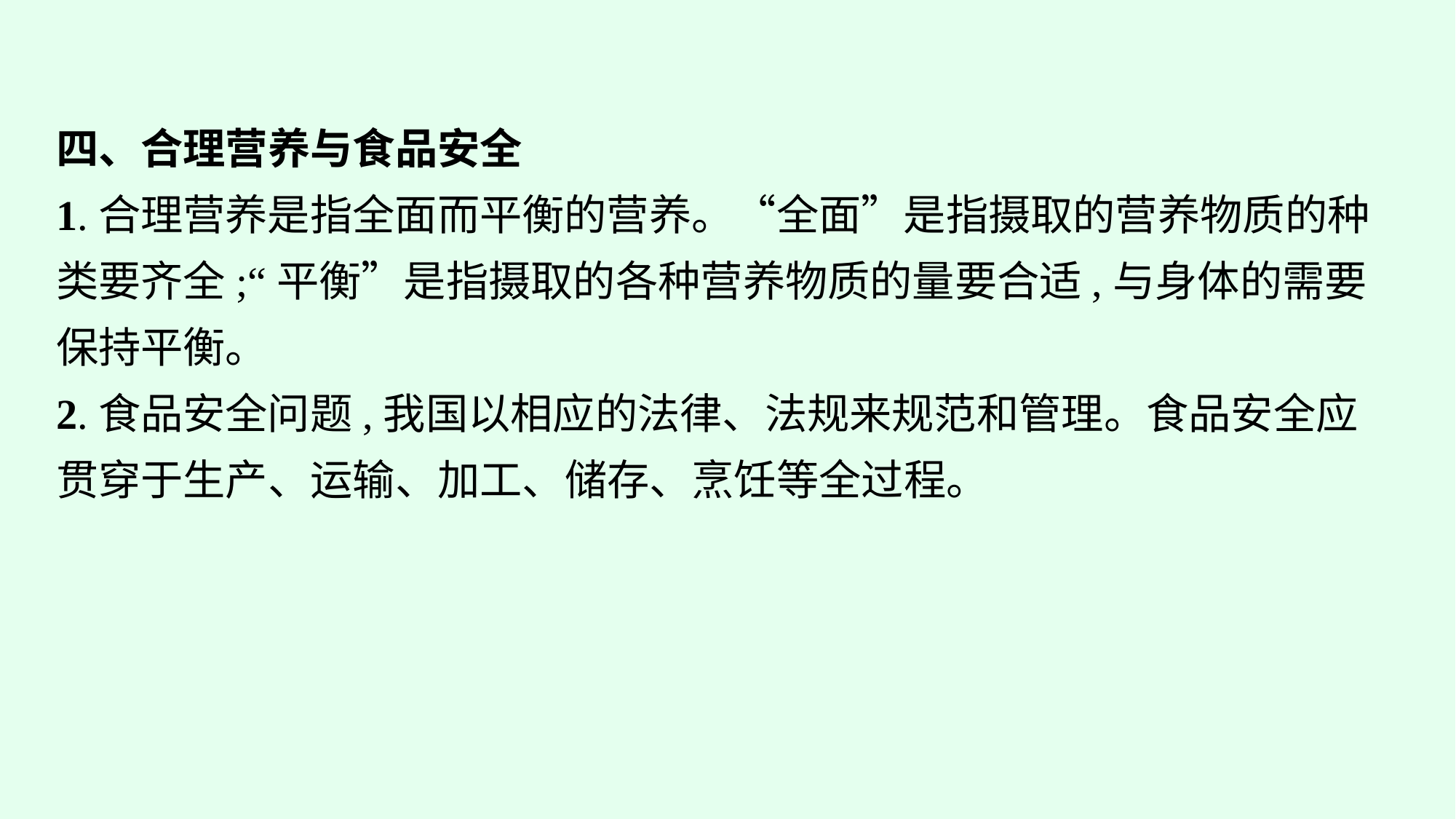

四、合理营养与食品安全
1.合理营养是指全面而平衡的营养。“全面”是指摄取的营养物质的种类要齐全;“平衡”是指摄取的各种营养物质的量要合适,与身体的需要保持平衡。
2.食品安全问题,我国以相应的法律、法规来规范和管理。食品安全应贯穿于生产、运输、加工、储存、烹饪等全过程。